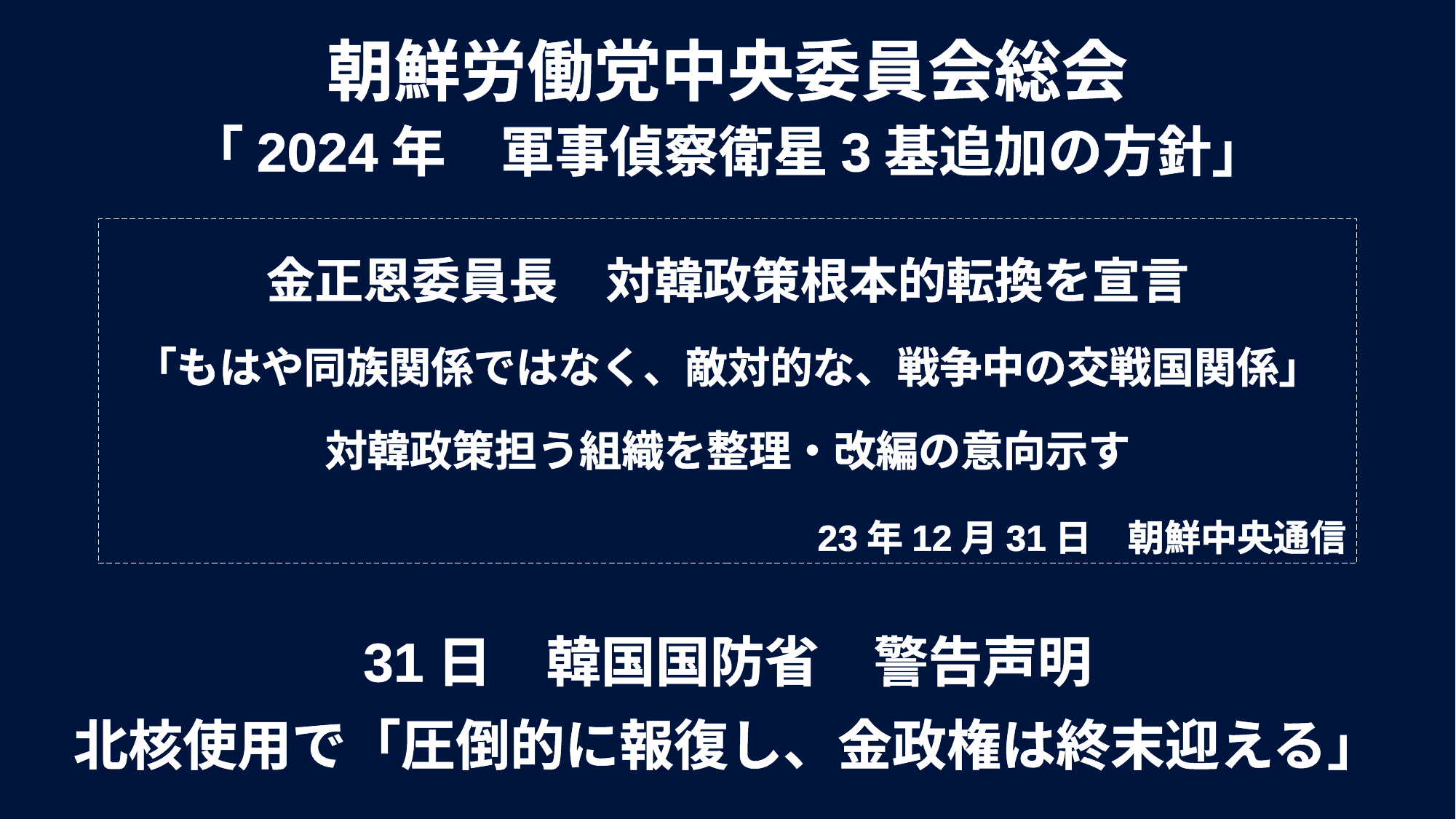

朝鮮労働党中央委員会総会
「2024年　軍事偵察衛星3基追加の方針」
金正恩委員長　対韓政策根本的転換を宣言
「もはや同族関係ではなく、敵対的な、戦争中の交戦国関係」
対韓政策担う組織を整理・改編の意向示す
23年12月31日　朝鮮中央通信
31日　韓国国防省　警告声明
北核使用で「圧倒的に報復し、金政権は終末迎える」